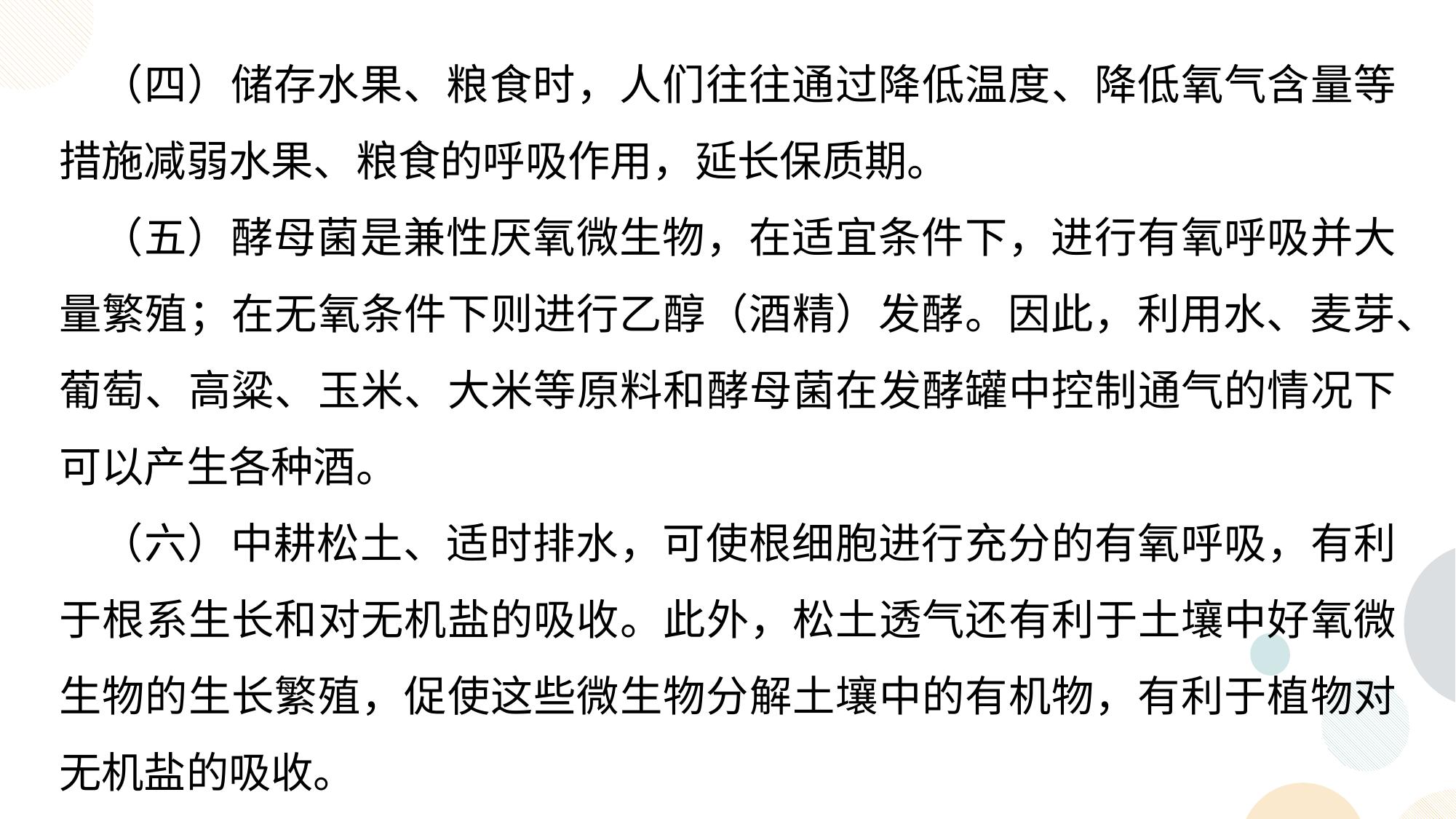

（四）储存水果、粮食时，人们往往通过降低温度、降低氧气含量等措施减弱水果、粮食的呼吸作用，延长保质期。
   （五）酵母菌是兼性厌氧微生物，在适宜条件下，进行有氧呼吸并大量繁殖；在无氧条件下则进行乙醇（酒精）发酵。因此，利用水、麦芽、葡萄、高粱、玉米、大米等原料和酵母菌在发酵罐中控制通气的情况下可以产生各种酒。
   （六）中耕松土、适时排水，可使根细胞进行充分的有氧呼吸，有利于根系生长和对无机盐的吸收。此外，松土透气还有利于土壤中好氧微生物的生长繁殖，促使这些微生物分解土壤中的有机物，有利于植物对无机盐的吸收。